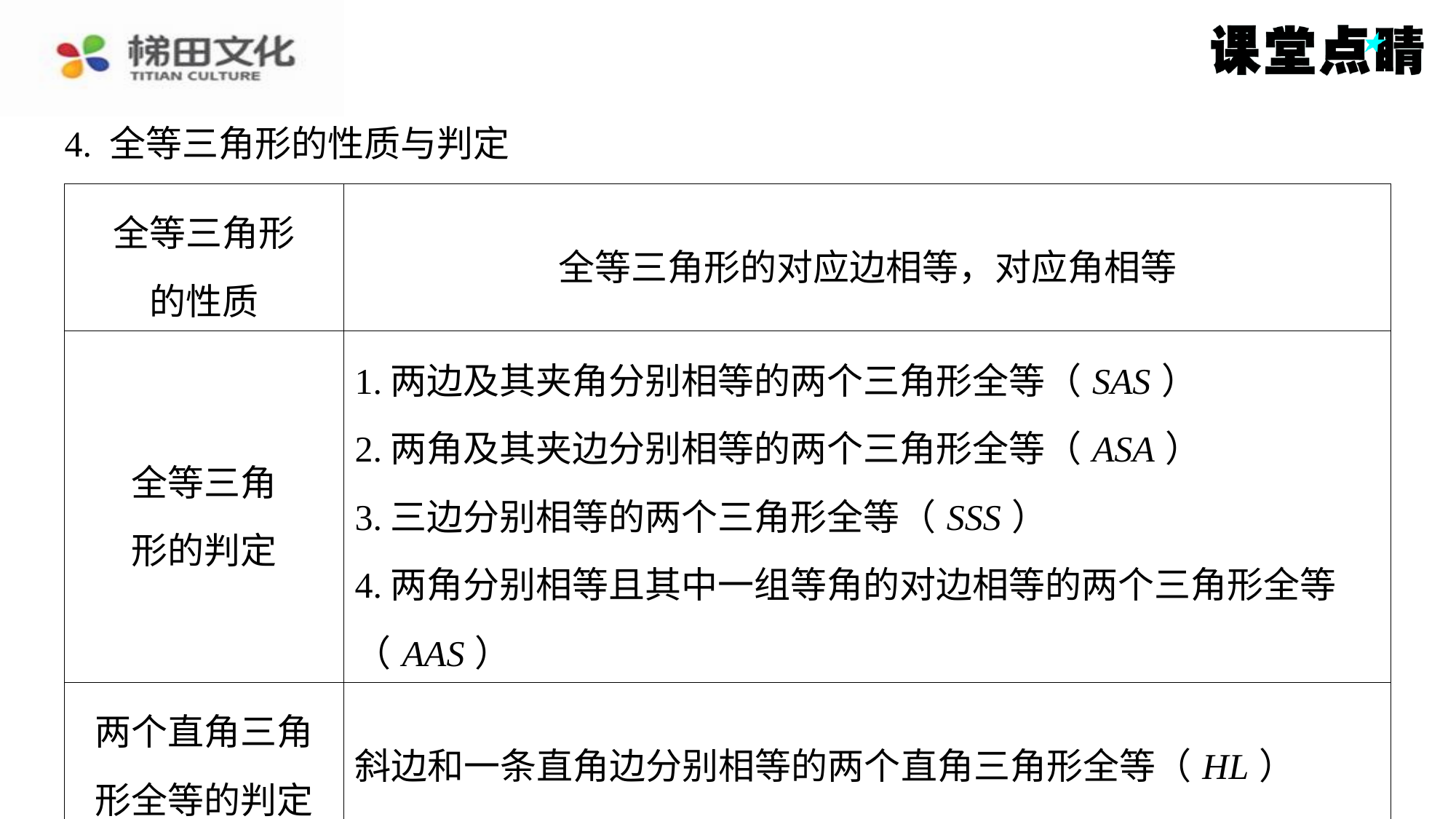

4. 全等三角形的性质与判定
| 全等三角形 的性质 | 全等三角形的对应边相等，对应角相等 |
| --- | --- |
| 全等三角 形的判定 | 1.两边及其夹角分别相等的两个三角形全等（ SAS ） 2.两角及其夹边分别相等的两个三角形全等（ ASA ） 3.三边分别相等的两个三角形全等（ SSS ） 4.两角分别相等且其中一组等角的对边相等的两个三角形全等 （ AAS ） |
| 两个直角三角 形全等的判定 | 斜边和一条直角边分别相等的两个直角三角形全等（ HL ） |